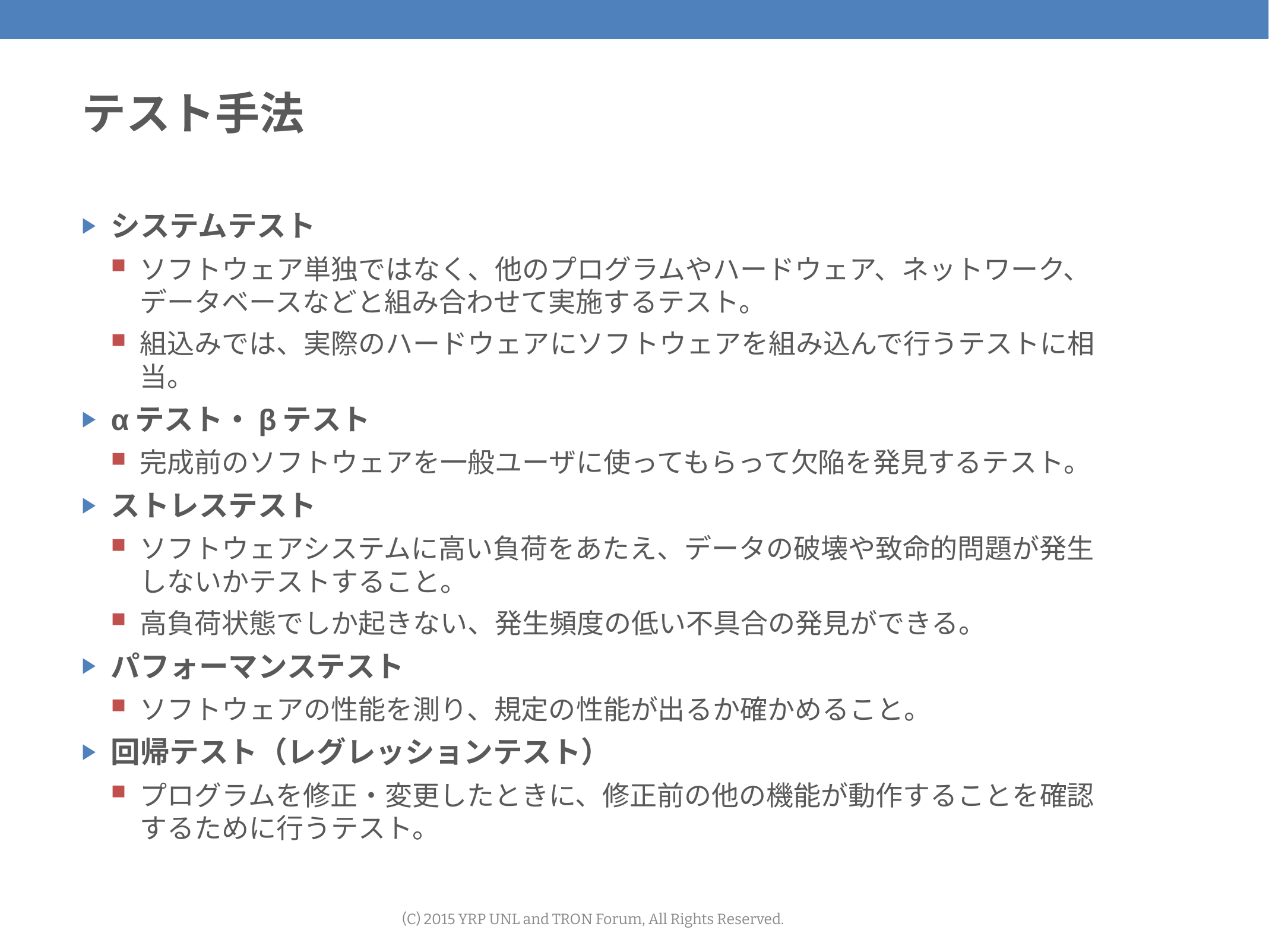

139
# テスト手法
システムテスト
ソフトウェア単独ではなく、他のプログラムやハードウェア、ネットワーク、データベースなどと組み合わせて実施するテスト。
組込みでは、実際のハードウェアにソフトウェアを組み込んで行うテストに相当。
αテスト・βテスト
完成前のソフトウェアを一般ユーザに使ってもらって欠陥を発見するテスト。
ストレステスト
ソフトウェアシステムに高い負荷をあたえ、データの破壊や致命的問題が発生しないかテストすること。
高負荷状態でしか起きない、発生頻度の低い不具合の発見ができる。
パフォーマンステスト
ソフトウェアの性能を測り、規定の性能が出るか確かめること。
回帰テスト（レグレッションテスト）
プログラムを修正・変更したときに、修正前の他の機能が動作することを確認するために行うテスト。
(C) 2015 YRP UNL and TRON Forum, All Rights Reserved.